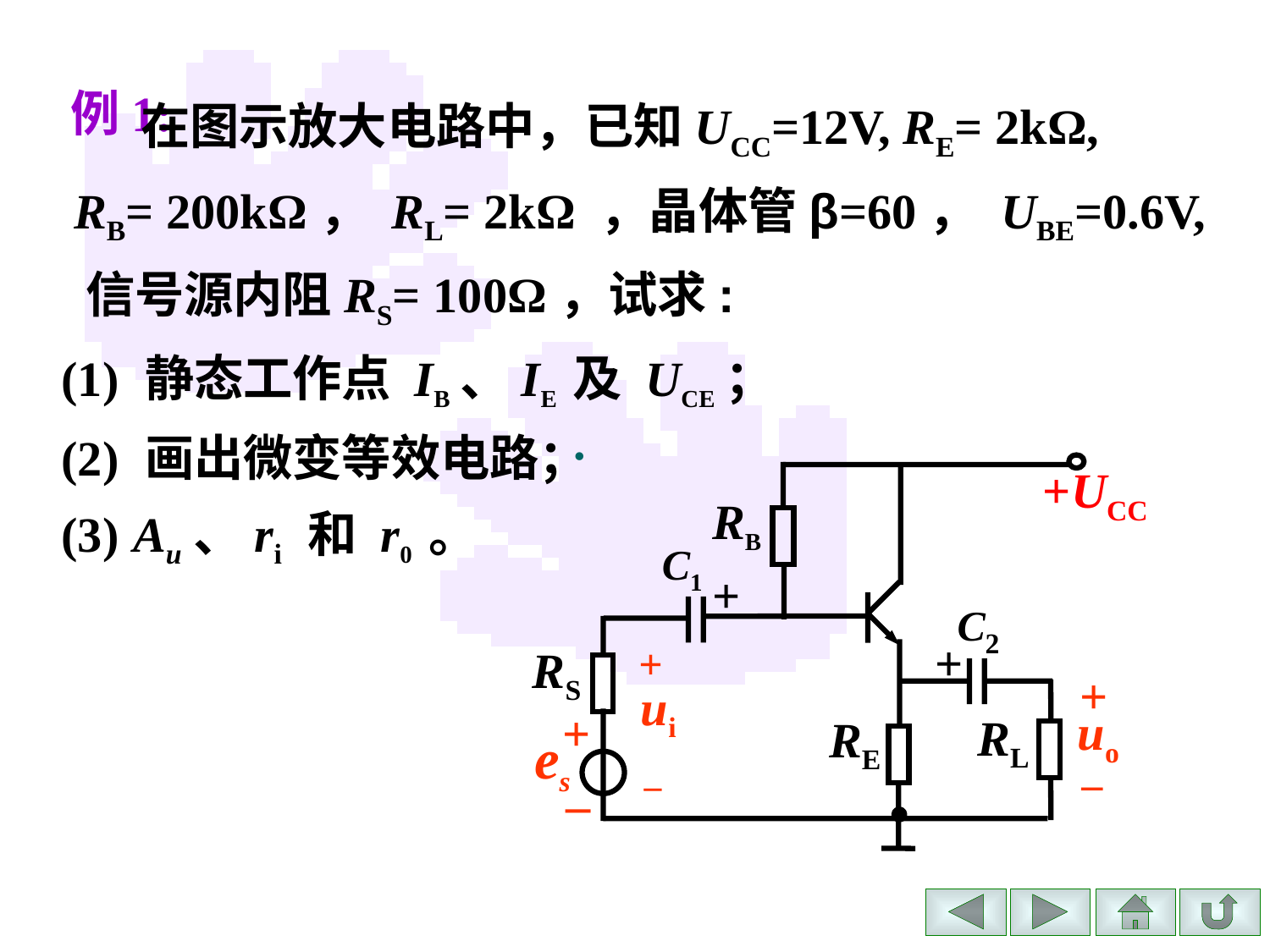

# 例1:
      在图示放大电路中，已知UCC=12V, RE= 2kΩ,
 RB= 200kΩ， RL= 2kΩ ，晶体管β=60， UBE=0.6V,  信号源内阻RS= 100Ω，试求:
(1) 静态工作点 IB、IE 及 UCE；
(2) 画出微变等效电路；
(3) Au、ri  和 r0 。
.

+UCC

RB

C1
+

C2

+
+
ui
–
RS

+
uo

+
RL
RE

es

–

–